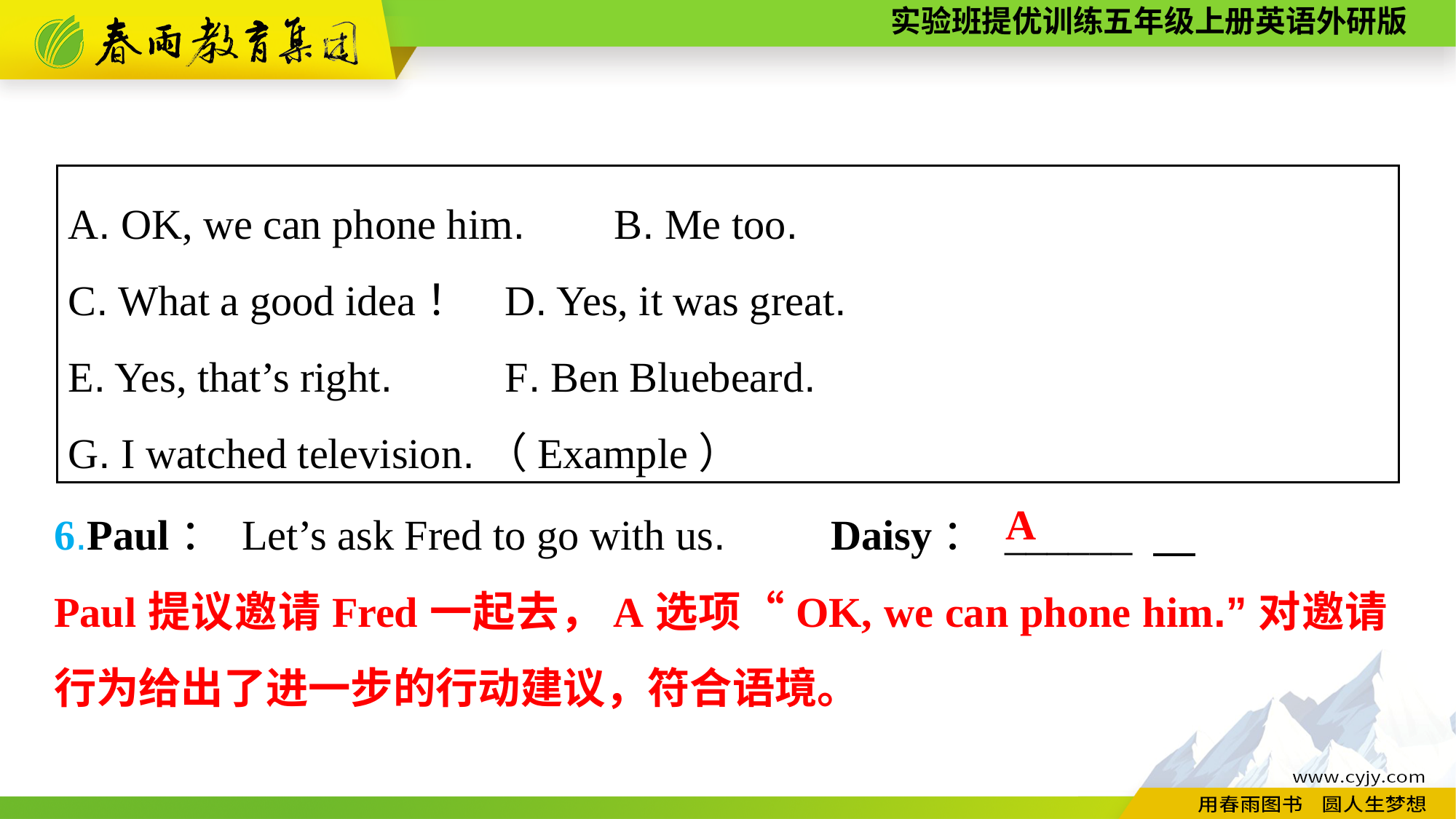

A. OK, we can phone him. 	B. Me too.
C. What a good idea！	D. Yes, it was great.
E. Yes, that’s right. 	F. Ben Bluebeard.
G. I watched television.（Example）
6.Paul： Let’s ask Fred to go with us.　　Daisy： ______
A
Paul提议邀请Fred一起去，A选项“OK, we can phone him.”对邀请行为给出了进一步的行动建议，符合语境。